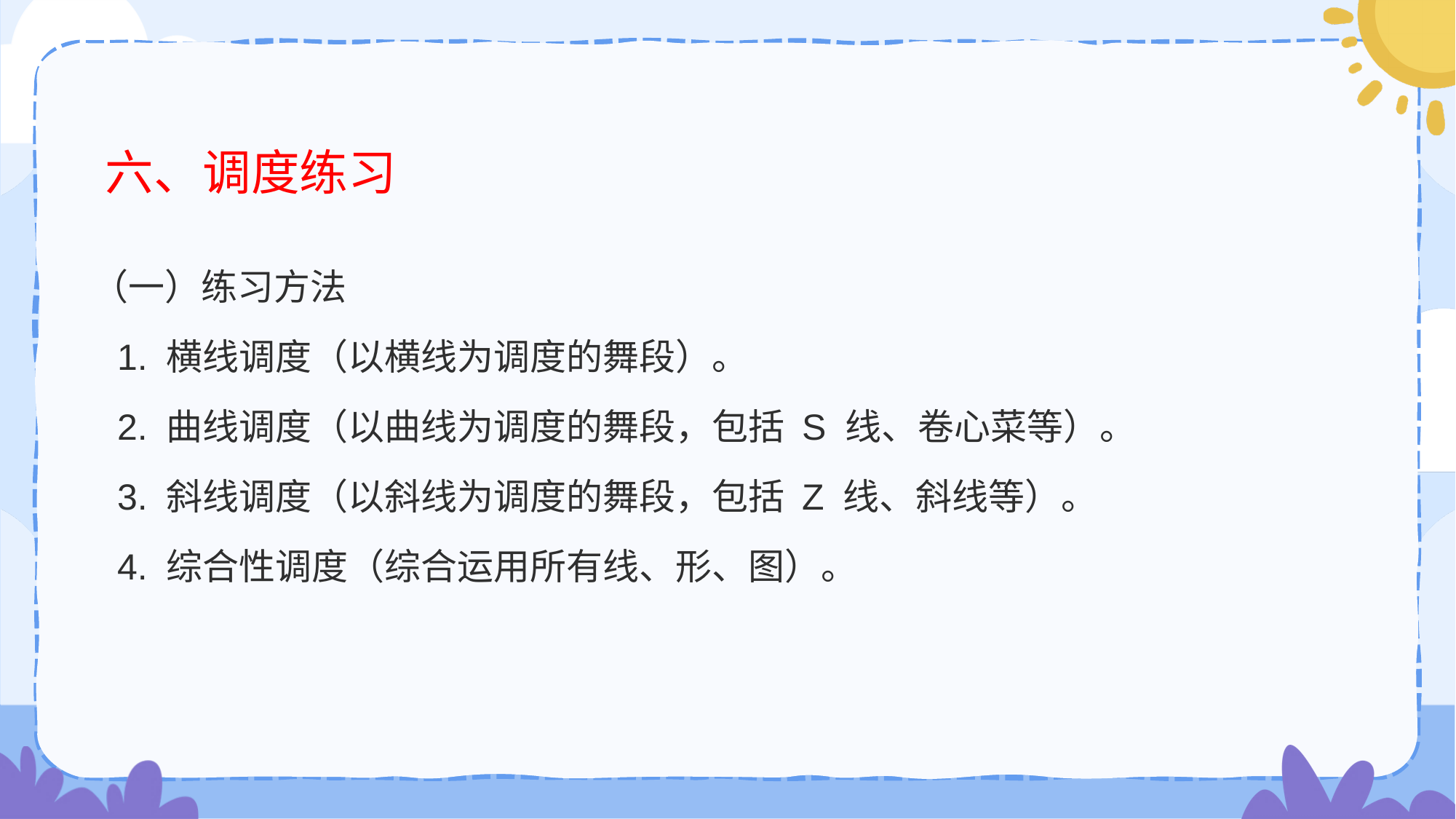

# 六、调度练习
（一）练习方法
  1. 横线调度（以横线为调度的舞段）。
  2. 曲线调度（以曲线为调度的舞段，包括 S 线、卷心菜等）。
  3. 斜线调度（以斜线为调度的舞段，包括 Z 线、斜线等）。
  4. 综合性调度（综合运用所有线、形、图）。